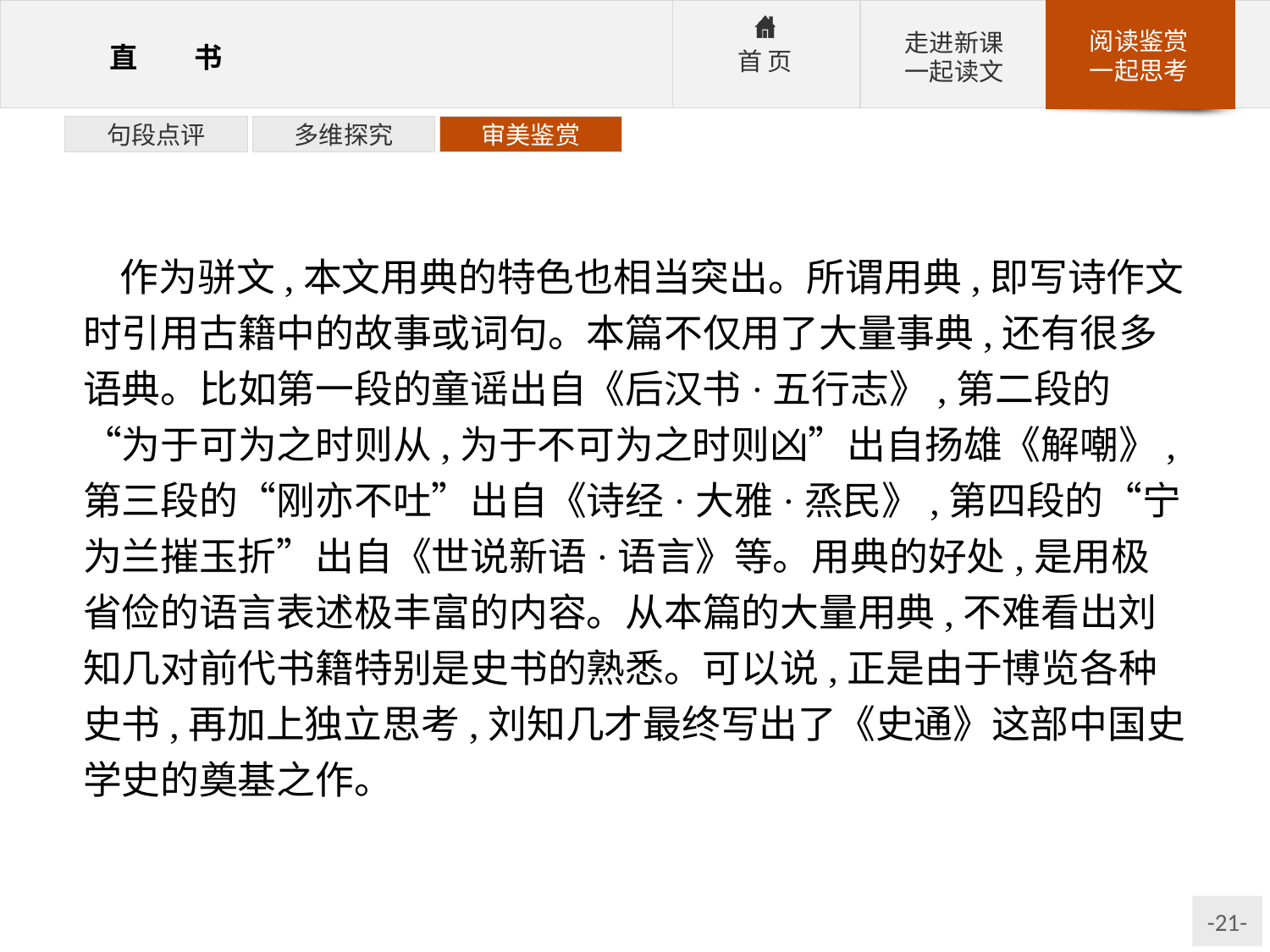

句段点评
多维探究
审美鉴赏
作为骈文,本文用典的特色也相当突出。所谓用典,即写诗作文时引用古籍中的故事或词句。本篇不仅用了大量事典,还有很多语典。比如第一段的童谣出自《后汉书·五行志》,第二段的“为于可为之时则从,为于不可为之时则凶”出自扬雄《解嘲》,第三段的“刚亦不吐”出自《诗经·大雅·烝民》,第四段的“宁为兰摧玉折”出自《世说新语·语言》等。用典的好处,是用极省俭的语言表述极丰富的内容。从本篇的大量用典,不难看出刘知几对前代书籍特别是史书的熟悉。可以说,正是由于博览各种史书,再加上独立思考,刘知几才最终写出了《史通》这部中国史学史的奠基之作。